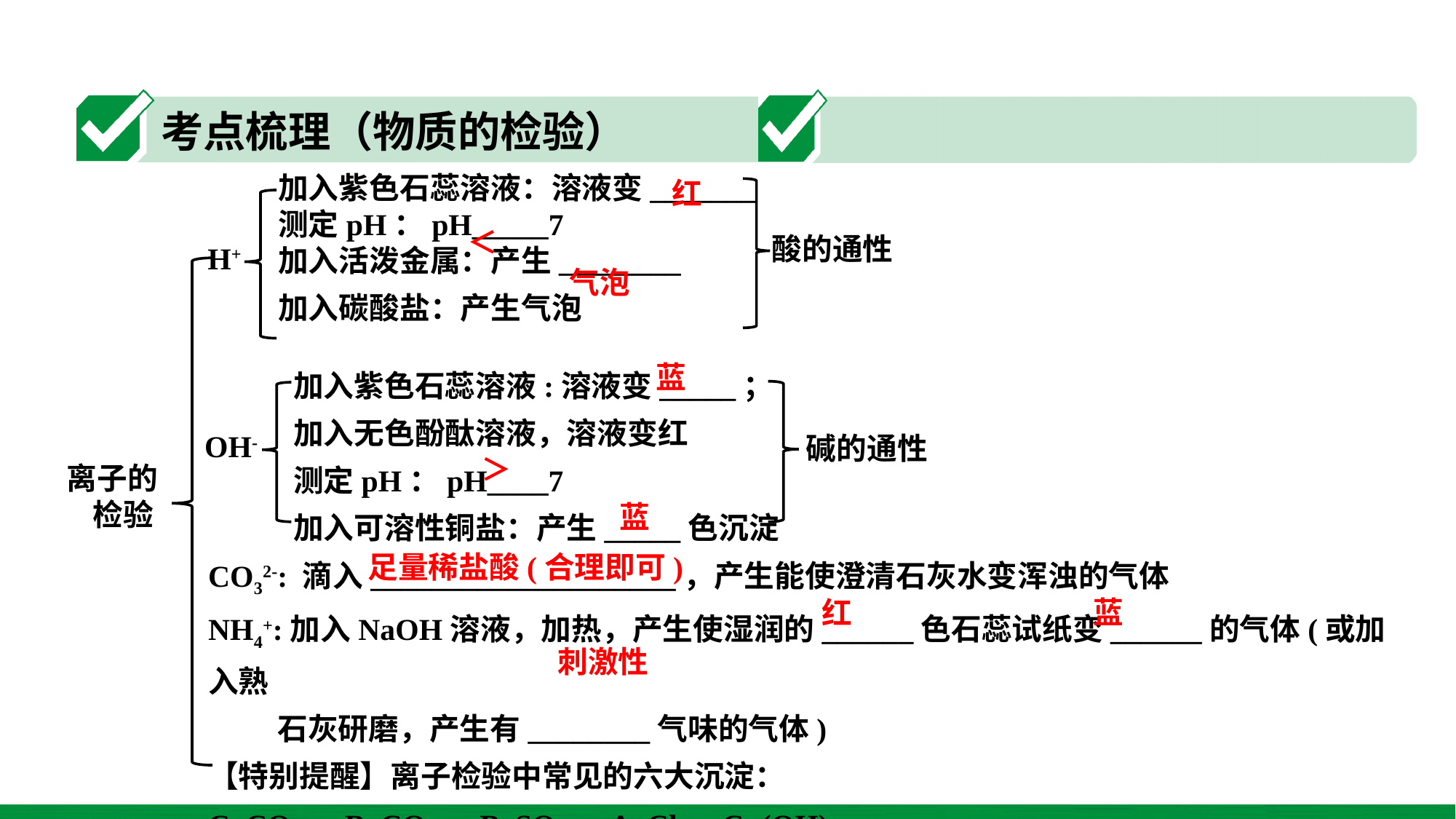

加入紫色石蕊溶液：溶液变_______测定pH：pH_____7加入活泼金属：产生________加入碳酸盐：产生气泡
红

＜
酸的通性
H+

气泡
加入紫色石蕊溶液:溶液变_____；
加入无色酚酞溶液，溶液变红测定pH：pH____7加入可溶性铜盐：产生_____色沉淀
蓝

OH-
碱的通性
＞
离子的检验
蓝
CO32-: 滴入____________________，产生能使澄清石灰水变浑浊的气体
NH4+:加入NaOH溶液，加热，产生使湿润的______色石蕊试纸变______的气体(或加入熟
         石灰研磨，产生有________气味的气体)
【特别提醒】离子检验中常见的六大沉淀：CaCO3、BaCO3、BaSO4、AgCl、Cu(OH)2、
                        Al(OH)3
足量稀盐酸(合理即可)
蓝
红
刺激性